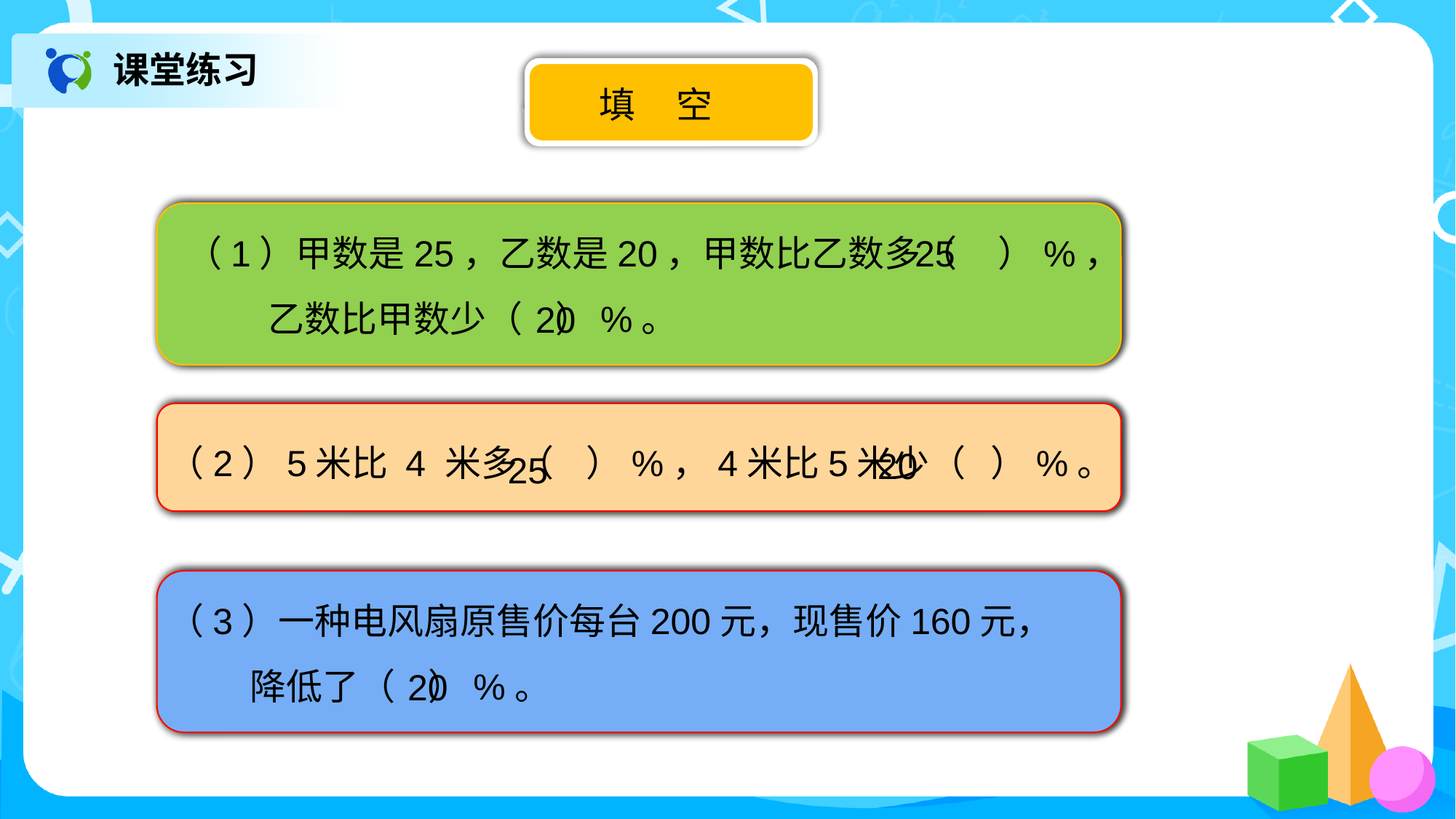

课堂练习

填     空
25

（1）甲数是25，乙数是20，甲数比乙数多（     ）%，
         乙数比甲数少（    ）%。
20

（2）5米比 4 米多（    ）%，4米比5米少（   ）%。
20
25
（3）一种电风扇原售价每台200元，现售价160元，
         降低了（    ）%。

20